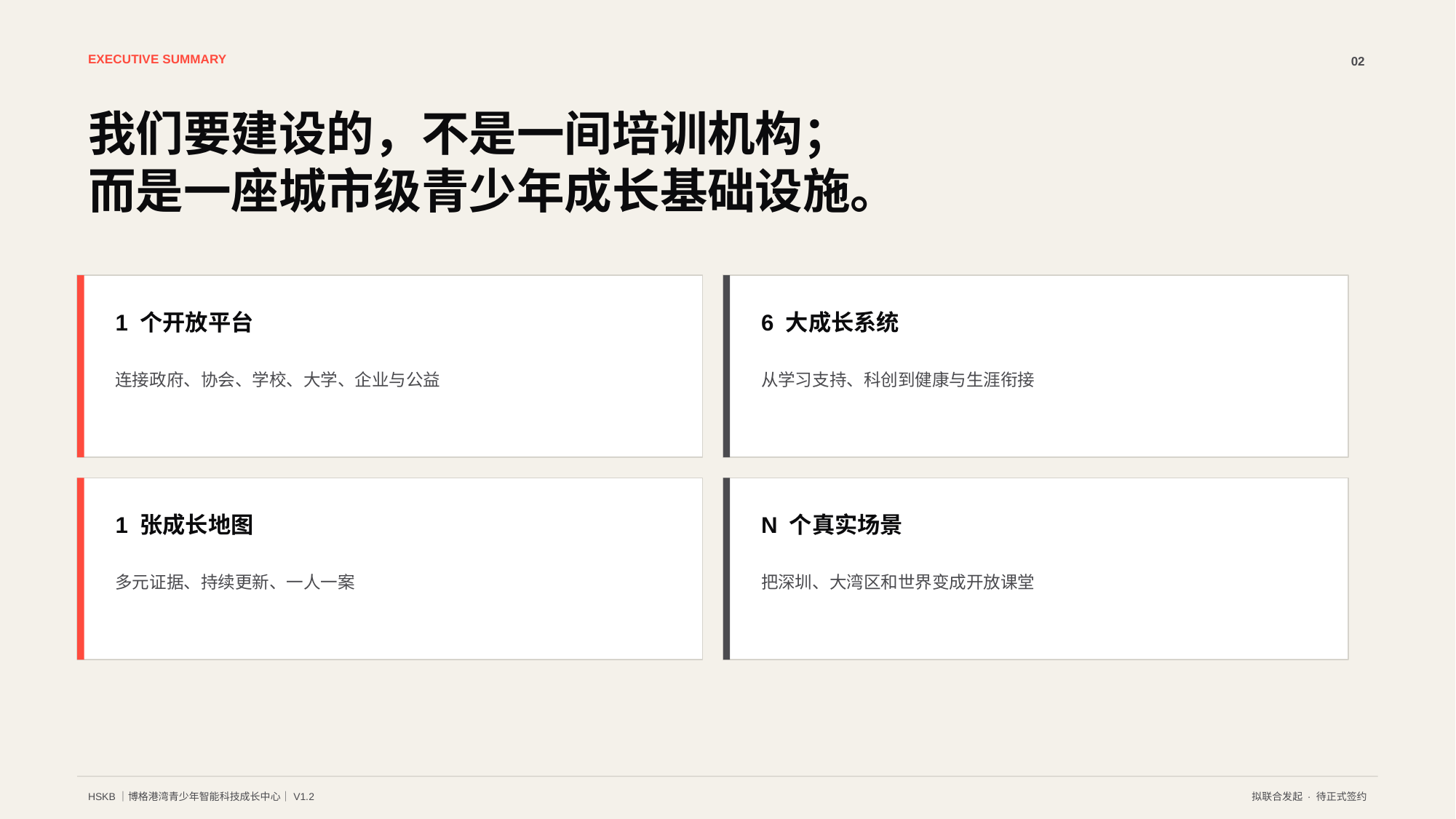

EXECUTIVE SUMMARY
02
我们要建设的，不是一间培训机构；
而是一座城市级青少年成长基础设施。

1 个开放平台
6 大成长系统
连接政府、协会、学校、大学、企业与公益
从学习支持、科创到健康与生涯衔接

1 张成长地图
N 个真实场景
多元证据、持续更新、一人一案
把深圳、大湾区和世界变成开放课堂

HSKB｜博格港湾青少年智能科技成长中心｜V1.2
拟联合发起 · 待正式签约